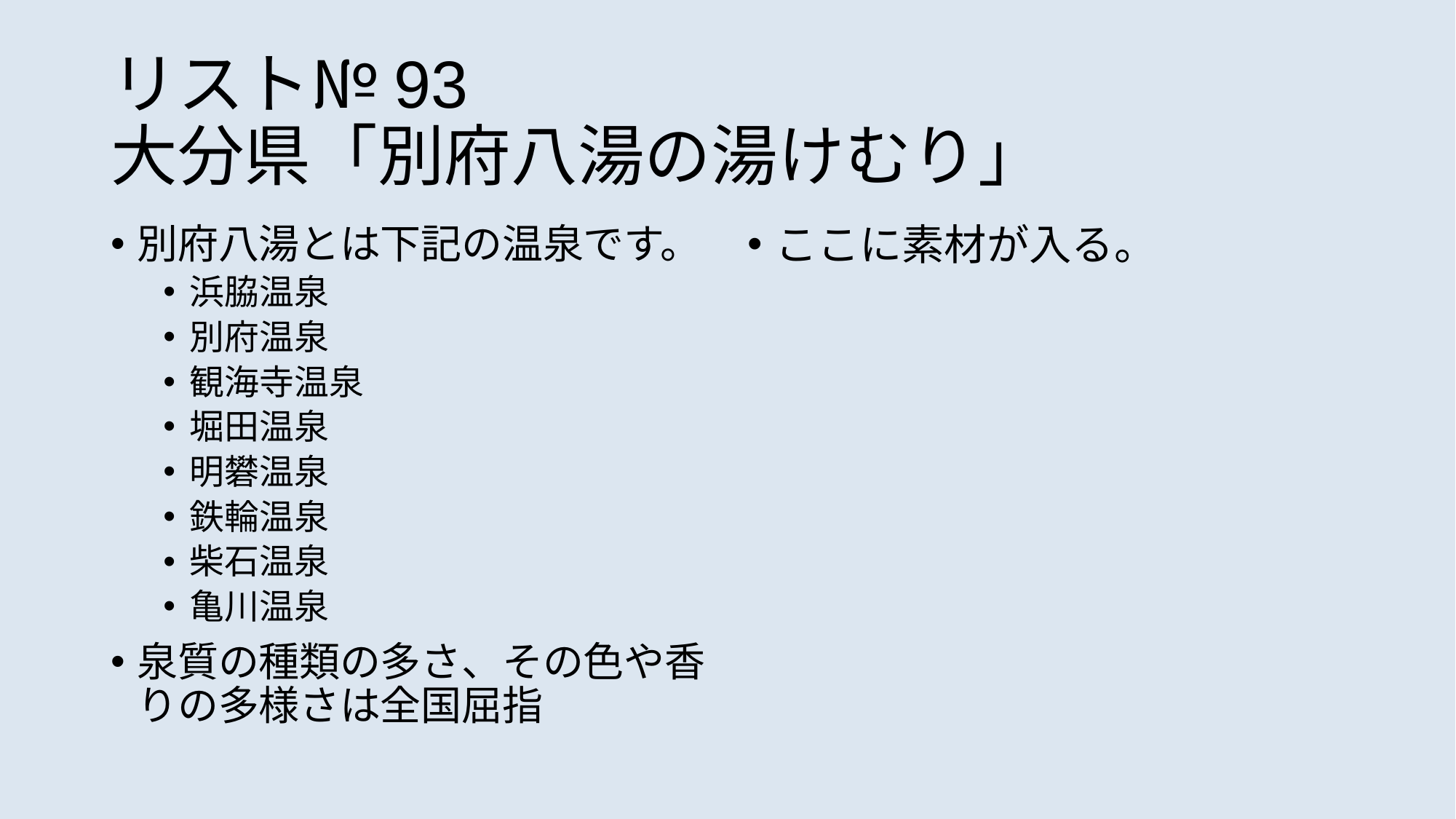

# リスト№93 大分県「別府八湯の湯けむり」
別府八湯とは下記の温泉です。
浜脇温泉
別府温泉
観海寺温泉
堀田温泉
明礬温泉
鉄輪温泉
柴石温泉
亀川温泉
泉質の種類の多さ、その色や香りの多様さは全国屈指
ここに素材が入る。